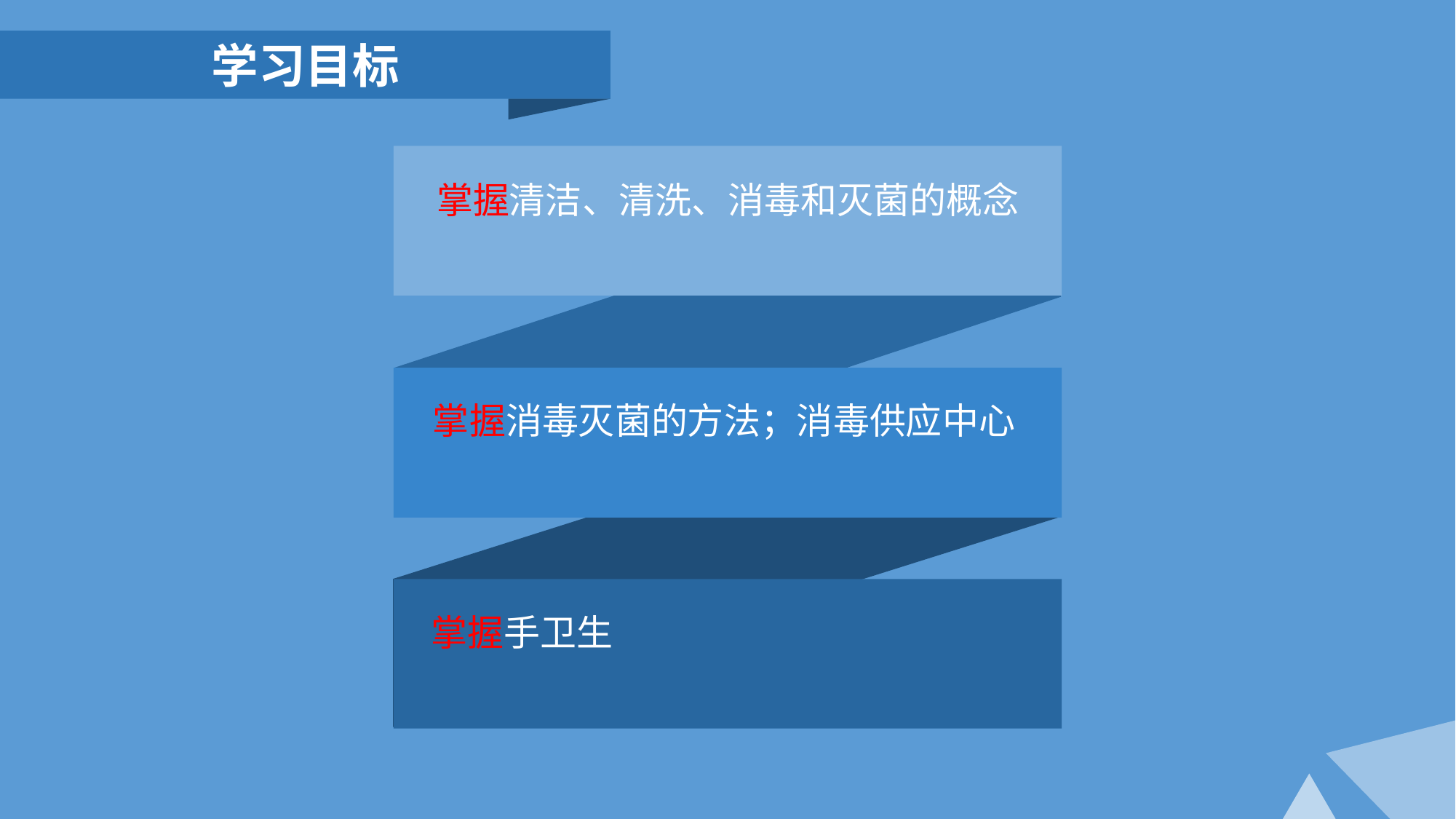

学习目标

掌握清洁、清洗、消毒和灭菌的概念

掌握消毒灭菌的方法；消毒供应中心

掌握手卫生